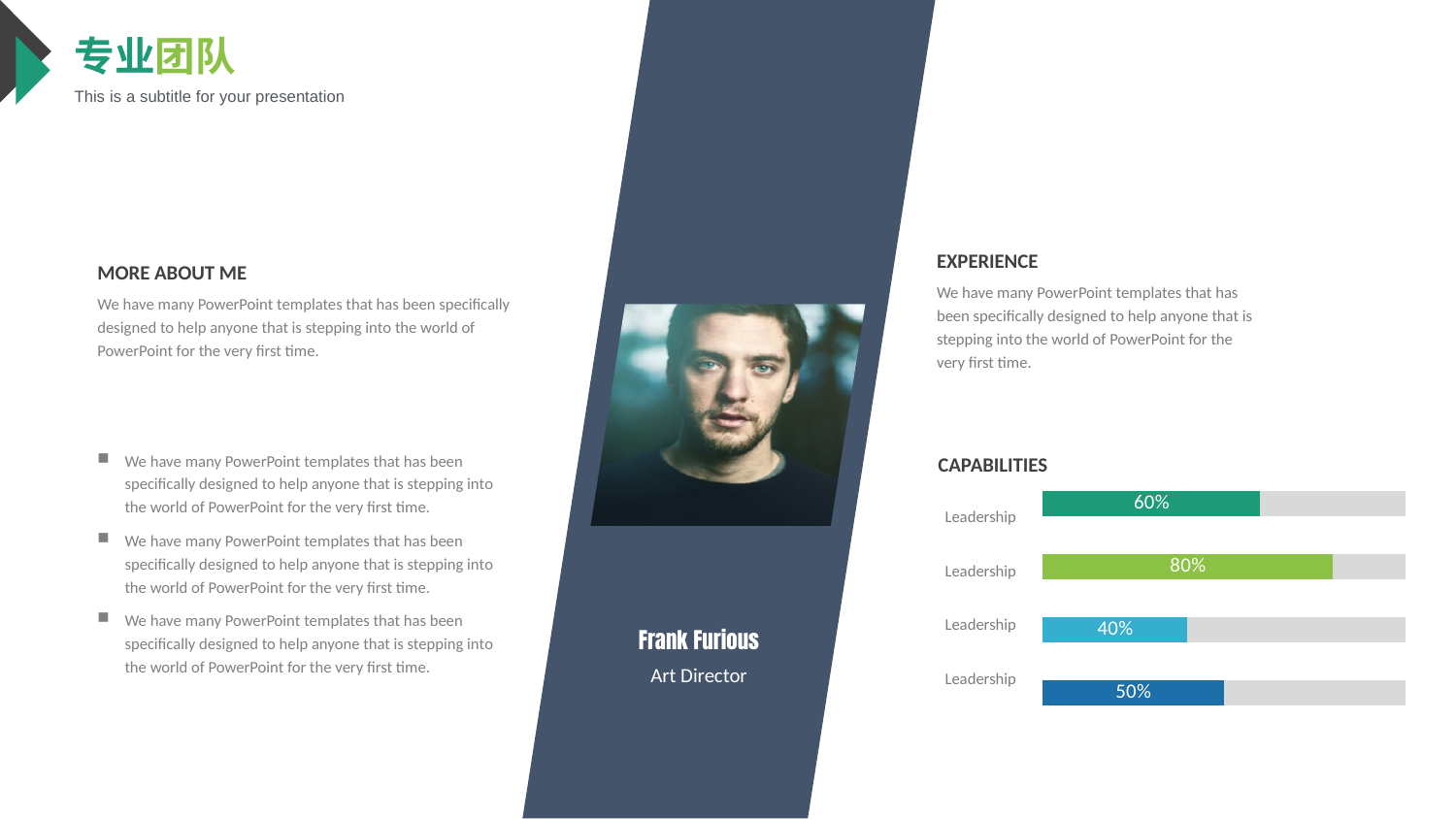

专业团队

This is a subtitle for your presentation
EXPERIENCE
We have many PowerPoint templates that has been specifically designed to help anyone that is stepping into the world of PowerPoint for the very first time.
MORE ABOUT ME
We have many PowerPoint templates that has been specifically designed to help anyone that is stepping into the world of PowerPoint for the very first time.

We have many PowerPoint templates that has been specifically designed to help anyone that is stepping into the world of PowerPoint for the very first time.
We have many PowerPoint templates that has been specifically designed to help anyone that is stepping into the world of PowerPoint for the very first time.
We have many PowerPoint templates that has been specifically designed to help anyone that is stepping into the world of PowerPoint for the very first time.
CAPABILITIES

### Chart

| Category | 系列 1 | 系列 2 |
|---|---|---|
| 类别 1 | 0.5 | 0.5 |
| 类别 2 | 0.4 | 0.6 |
| 类别 3 | 0.8 | 0.2 |
| 类别 4 | 0.6 | 0.4 |
Leadership
Leadership
Leadership
Frank Furious
Leadership
Art Director